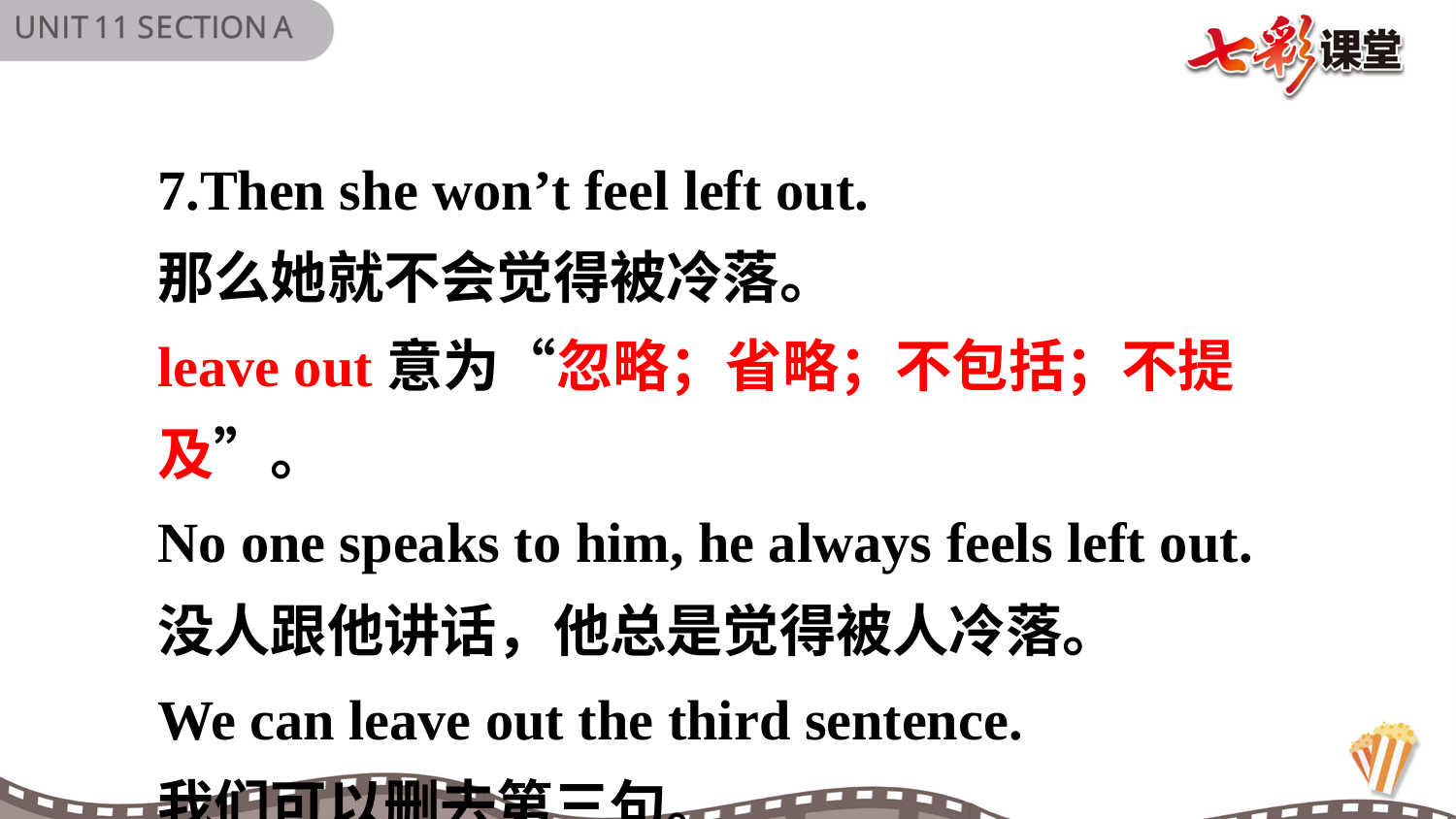

7.Then she won’t feel left out.
那么她就不会觉得被冷落。
leave out意为“忽略；省略；不包括；不提及”。
No one speaks to him, he always feels left out.
没人跟他讲话，他总是觉得被人冷落。
We can leave out the third sentence.
我们可以删去第三句。